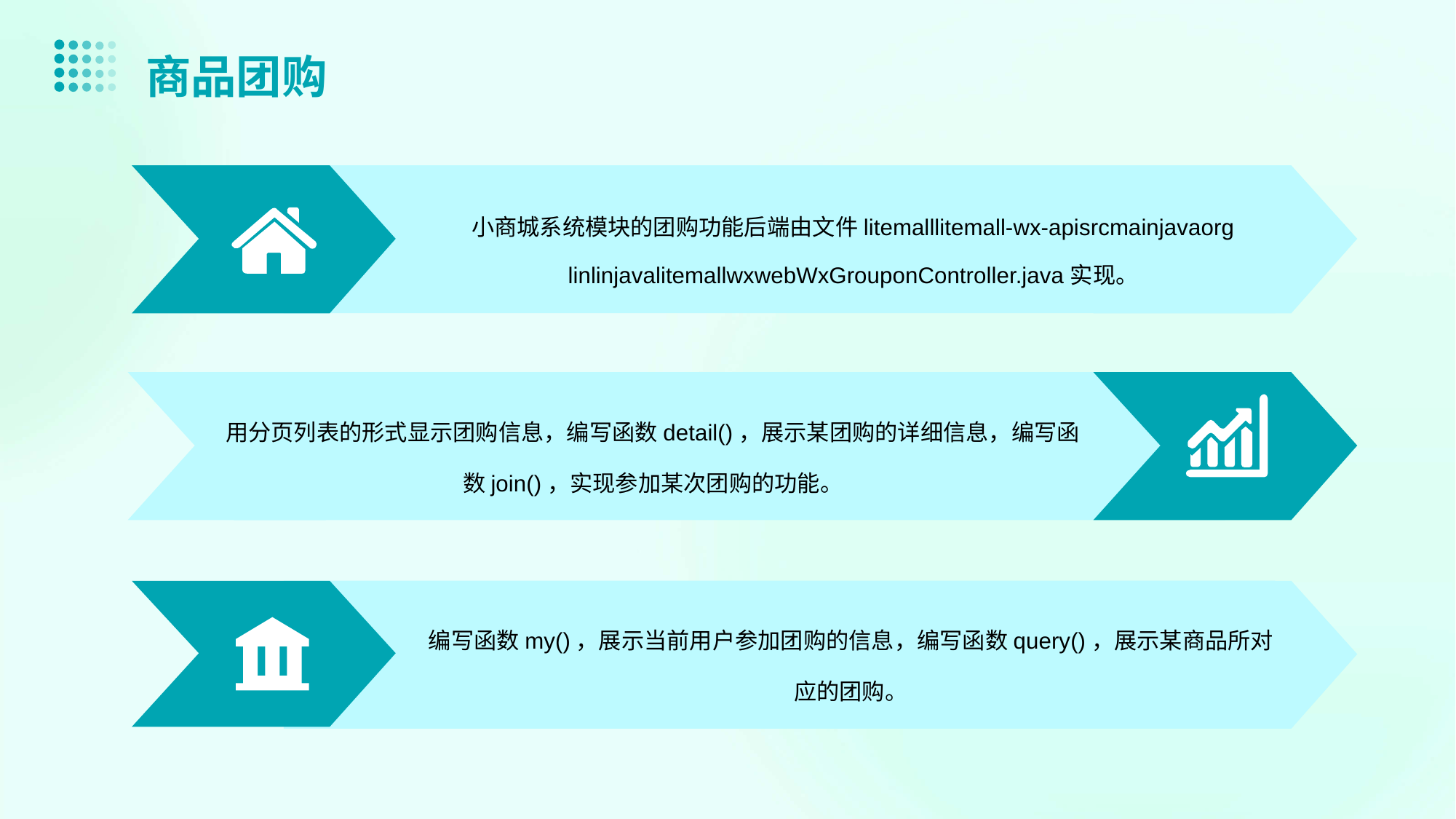

商品团购

小商城系统模块的团购功能后端由文件litemalllitemall-wx-apisrcmainjavaorg linlinjavalitemallwxwebWxGrouponController.java实现。

用分页列表的形式显示团购信息，编写函数detail()，展示某团购的详细信息，编写函数join()，实现参加某次团购的功能。

编写函数my()，展示当前用户参加团购的信息，编写函数query()，展示某商品所对应的团购。